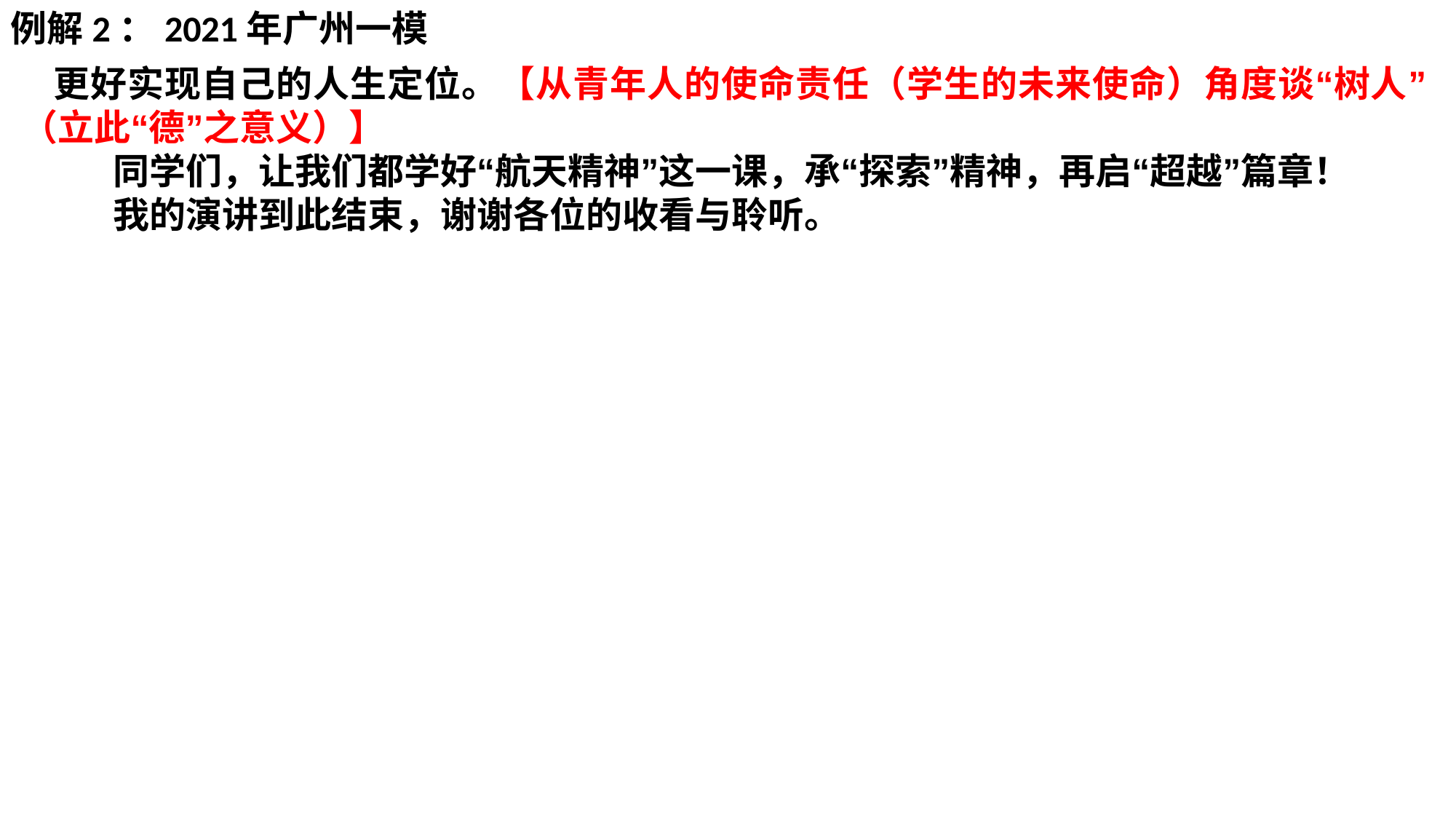

例解2：2021年广州一模
更好实现自己的人生定位。【从青年人的使命责任（学生的未来使命）角度谈“树人”（立此“德”之意义）】
     同学们，让我们都学好“航天精神”这一课，承“探索”精神，再启“超越”篇章！
     我的演讲到此结束，谢谢各位的收看与聆听。